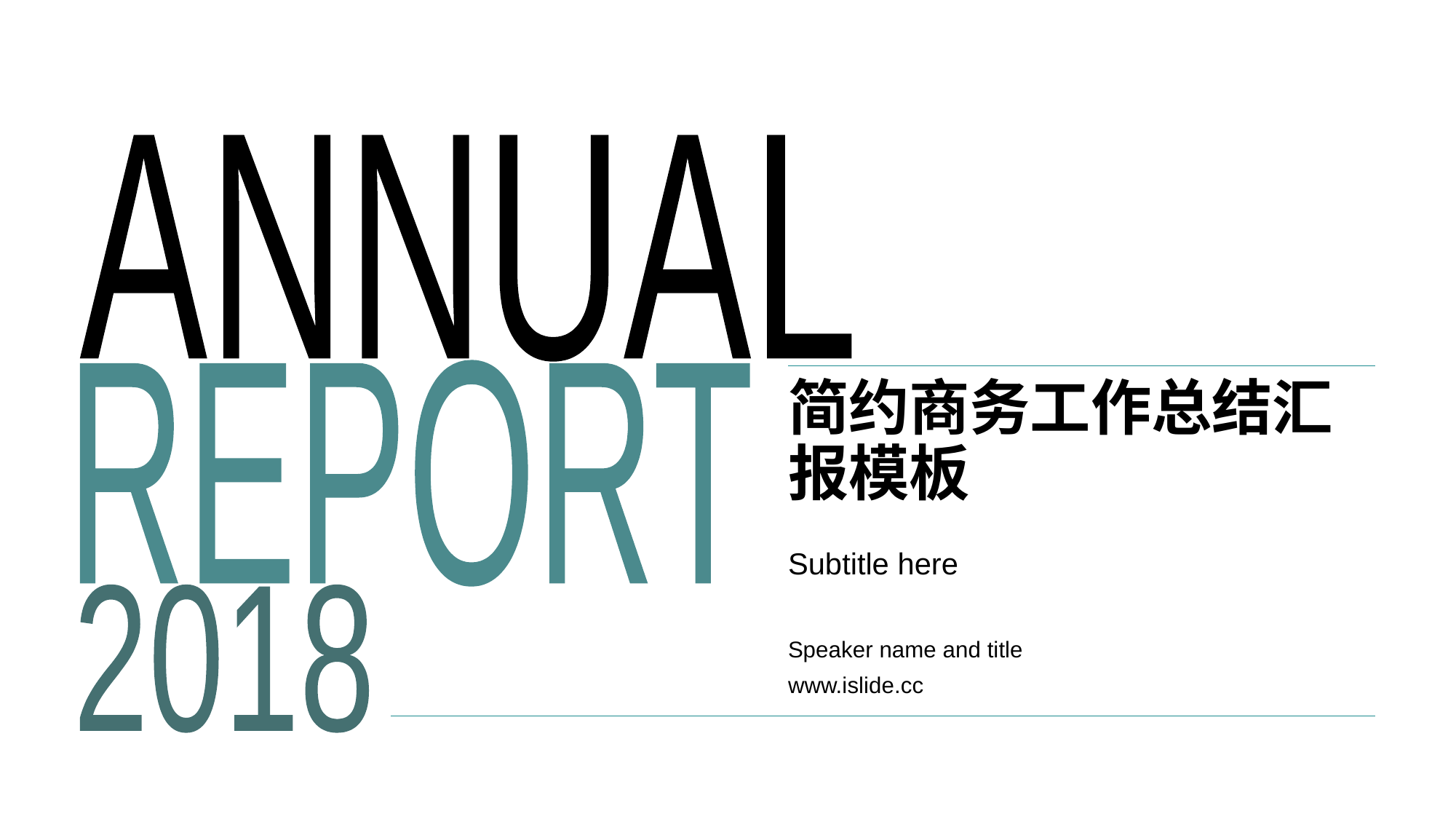

# 简约商务工作总结汇报模板
Subtitle here
Speaker name and title
www.islide.cc